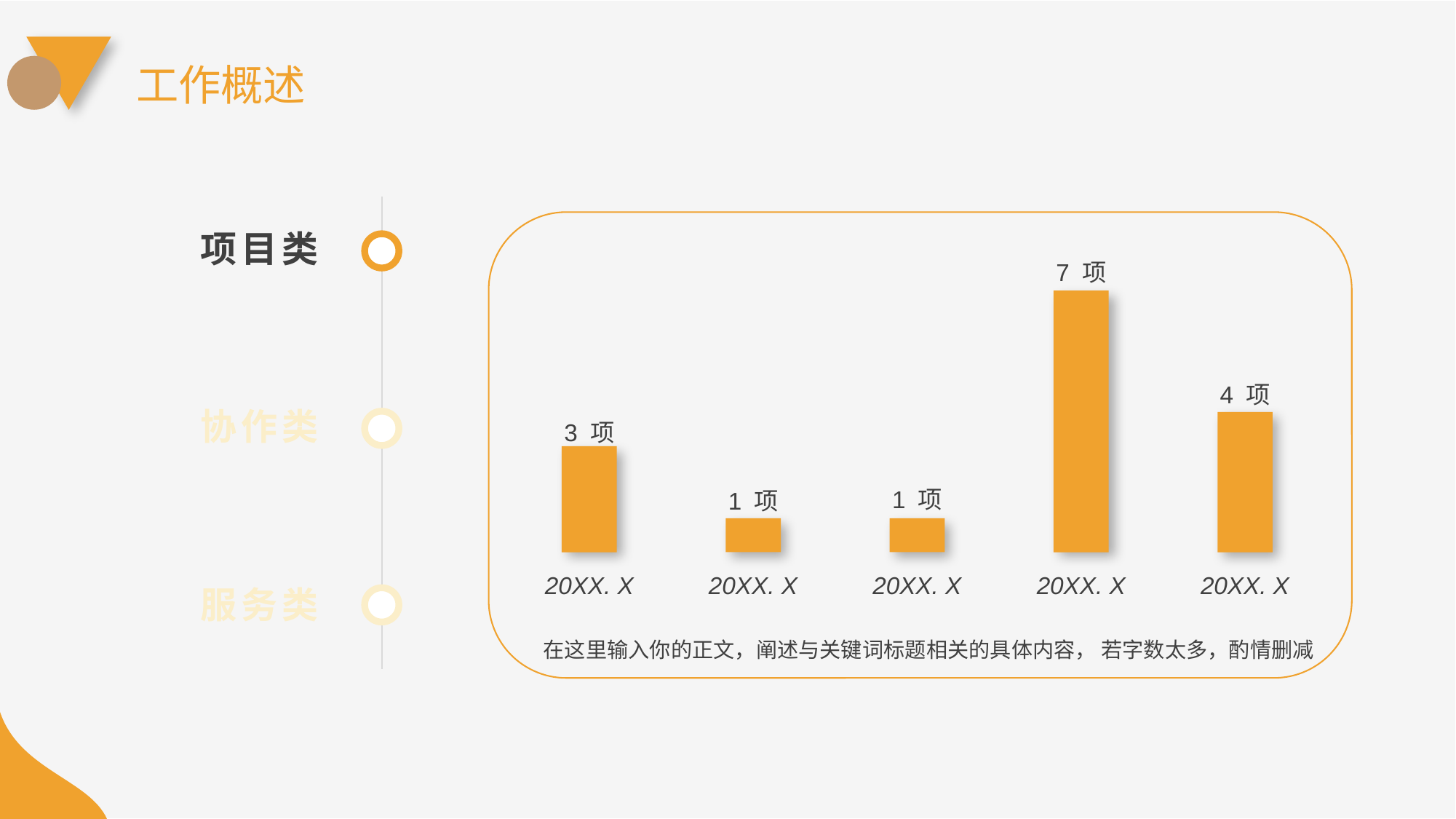

工作概述
项目类
7 项
4 项
协作类
3 项
1 项
1 项
20XX. X
20XX. X
20XX. X
20XX. X
20XX. X
服务类
在这里输入你的正文，阐述与关键词标题相关的具体内容， 若字数太多，酌情删减